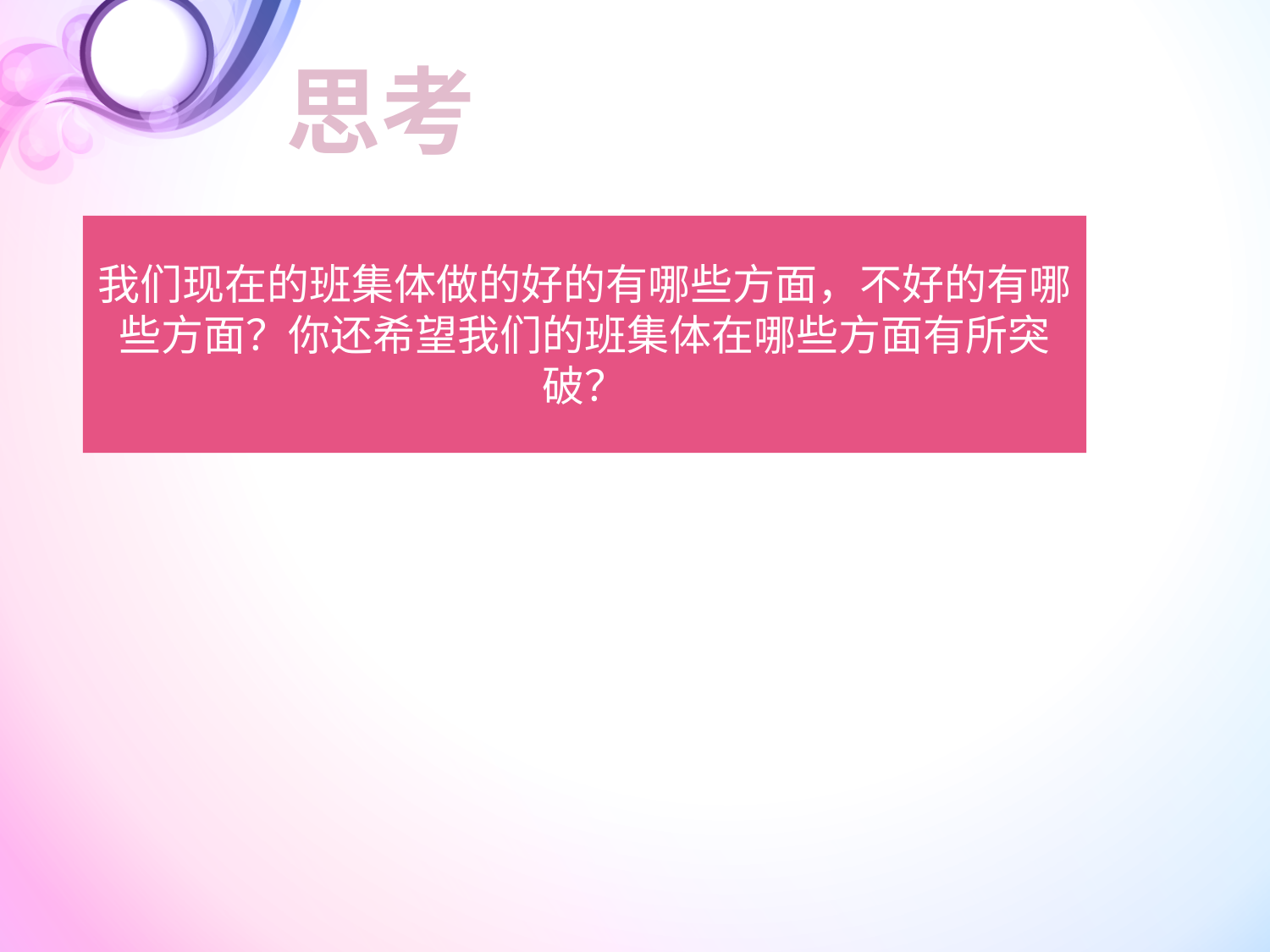

思考
我们现在的班集体做的好的有哪些方面，不好的有哪些方面？你还希望我们的班集体在哪些方面有所突破？